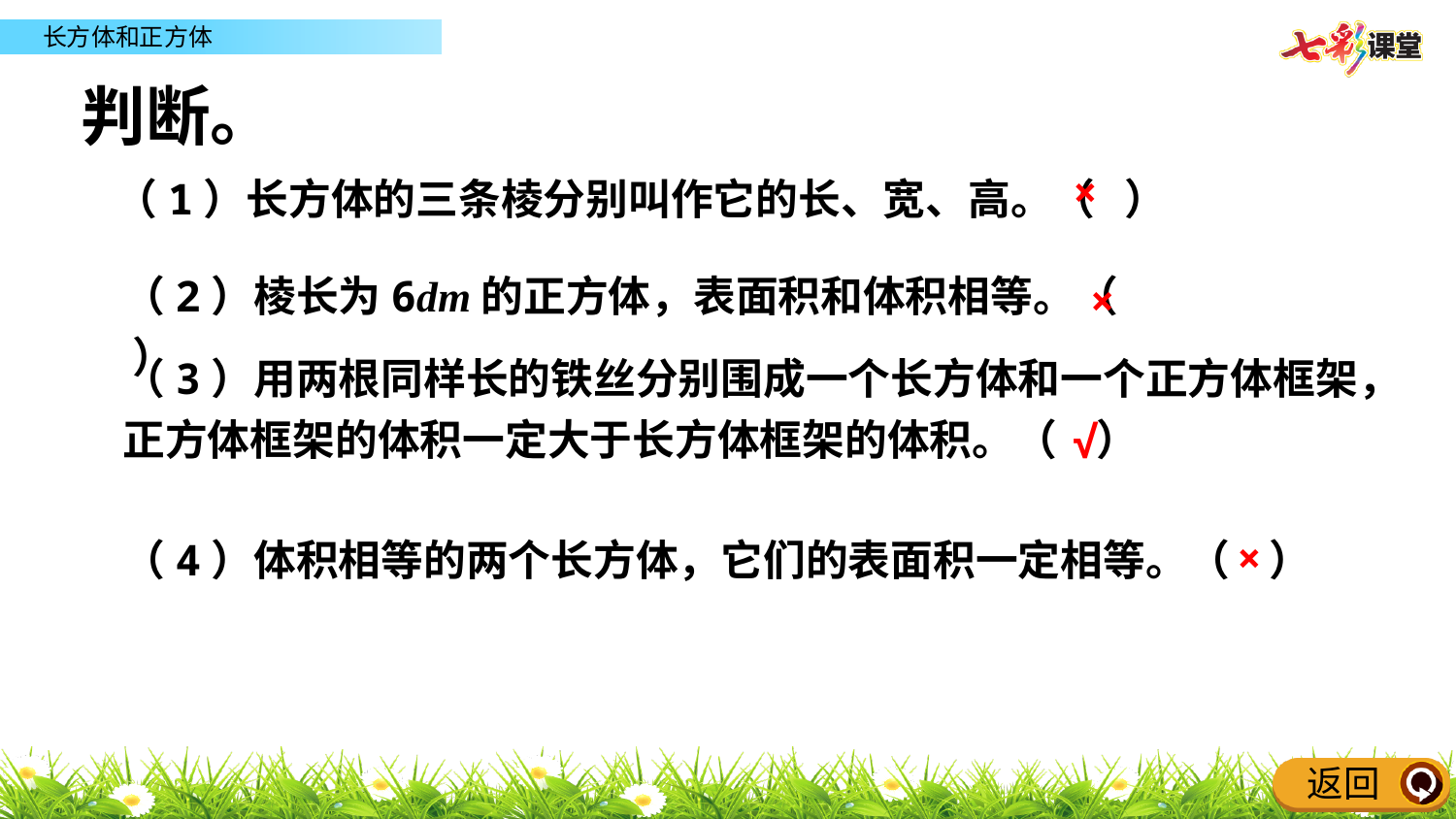

判断。
×
（1）长方体的三条棱分别叫作它的长、宽、高。（   ）
（2）棱长为6dm的正方体，表面积和体积相等。（   ）
×
（3）用两根同样长的铁丝分别围成一个长方体和一个正方体框架，正方体框架的体积一定大于长方体框架的体积。（    ）
√
×
（4）体积相等的两个长方体，它们的表面积一定相等。（    ）